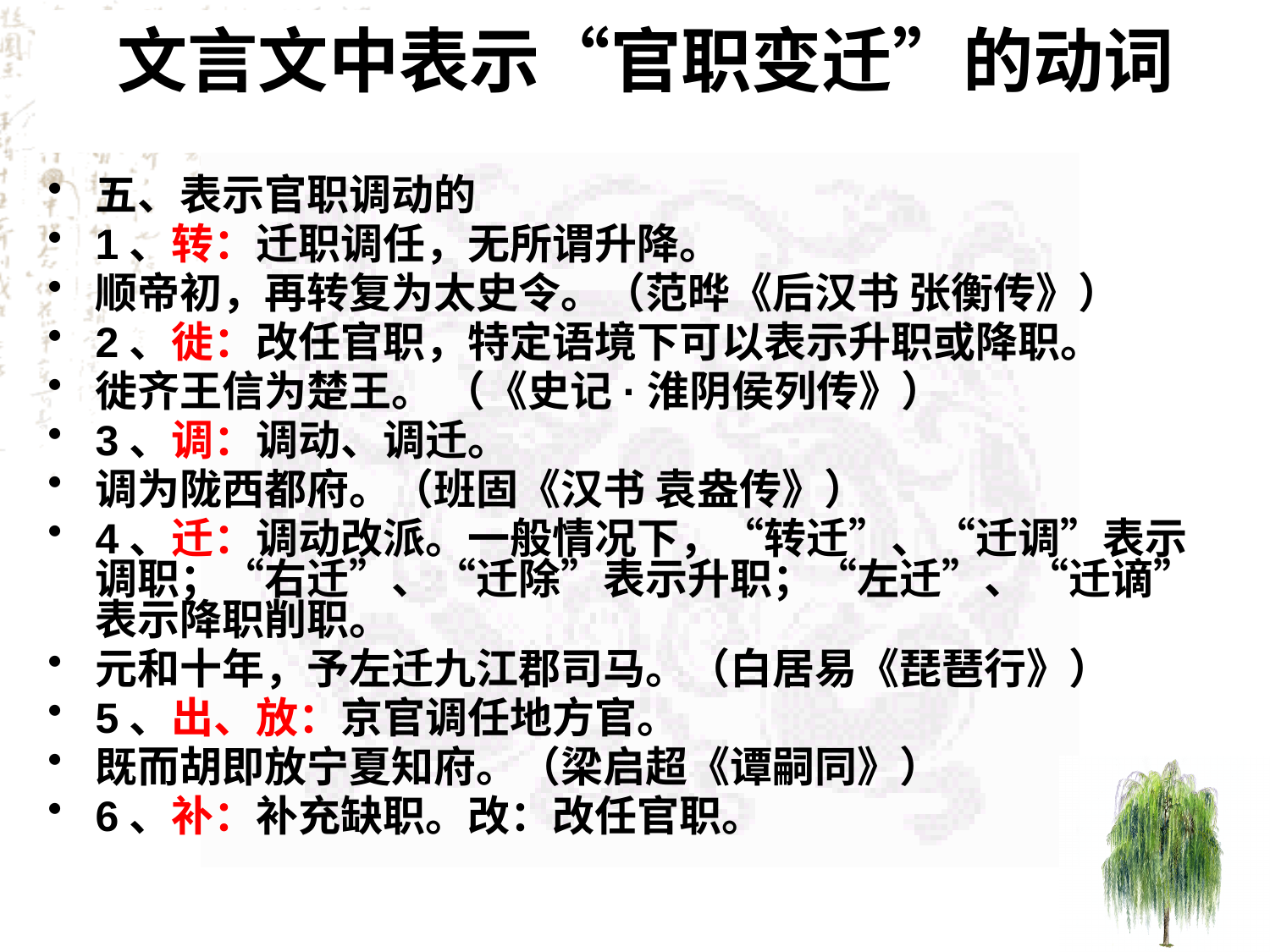

# 文言文中表示“官职变迁”的动词
五、表示官职调动的
1、转：迁职调任，无所谓升降。
顺帝初，再转复为太史令。（范晔《后汉书 张衡传》）
2、徙：改任官职，特定语境下可以表示升职或降职。
徙齐王信为楚王。 （《史记·淮阴侯列传》）
3、调：调动、调迁。
调为陇西都府。（班固《汉书 袁盎传》）
4、迁：调动改派。一般情况下，“转迁”、“迁调”表示调职；“右迁”、“迁除”表示升职；“左迁”、“迁谪”表示降职削职。
元和十年，予左迁九江郡司马。（白居易《琵琶行》）
5、出、放：京官调任地方官。
既而胡即放宁夏知府。（梁启超《谭嗣同》）
6、补：补充缺职。改：改任官职。